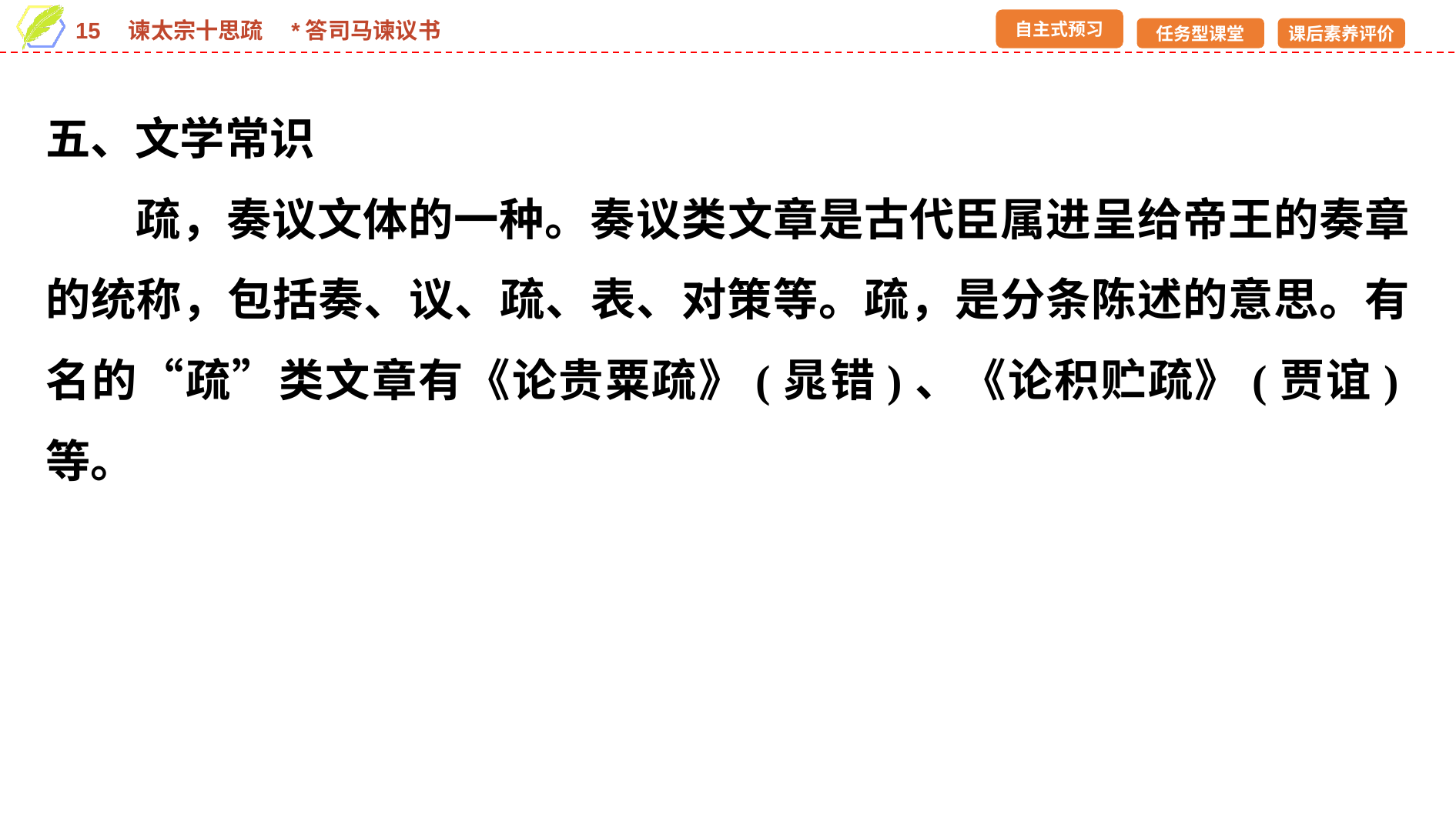

五、文学常识
疏，奏议文体的一种。奏议类文章是古代臣属进呈给帝王的奏章的统称，包括奏、议、疏、表、对策等。疏，是分条陈述的意思。有名的“疏”类文章有《论贵粟疏》(晁错)、《论积贮疏》(贾谊)等。